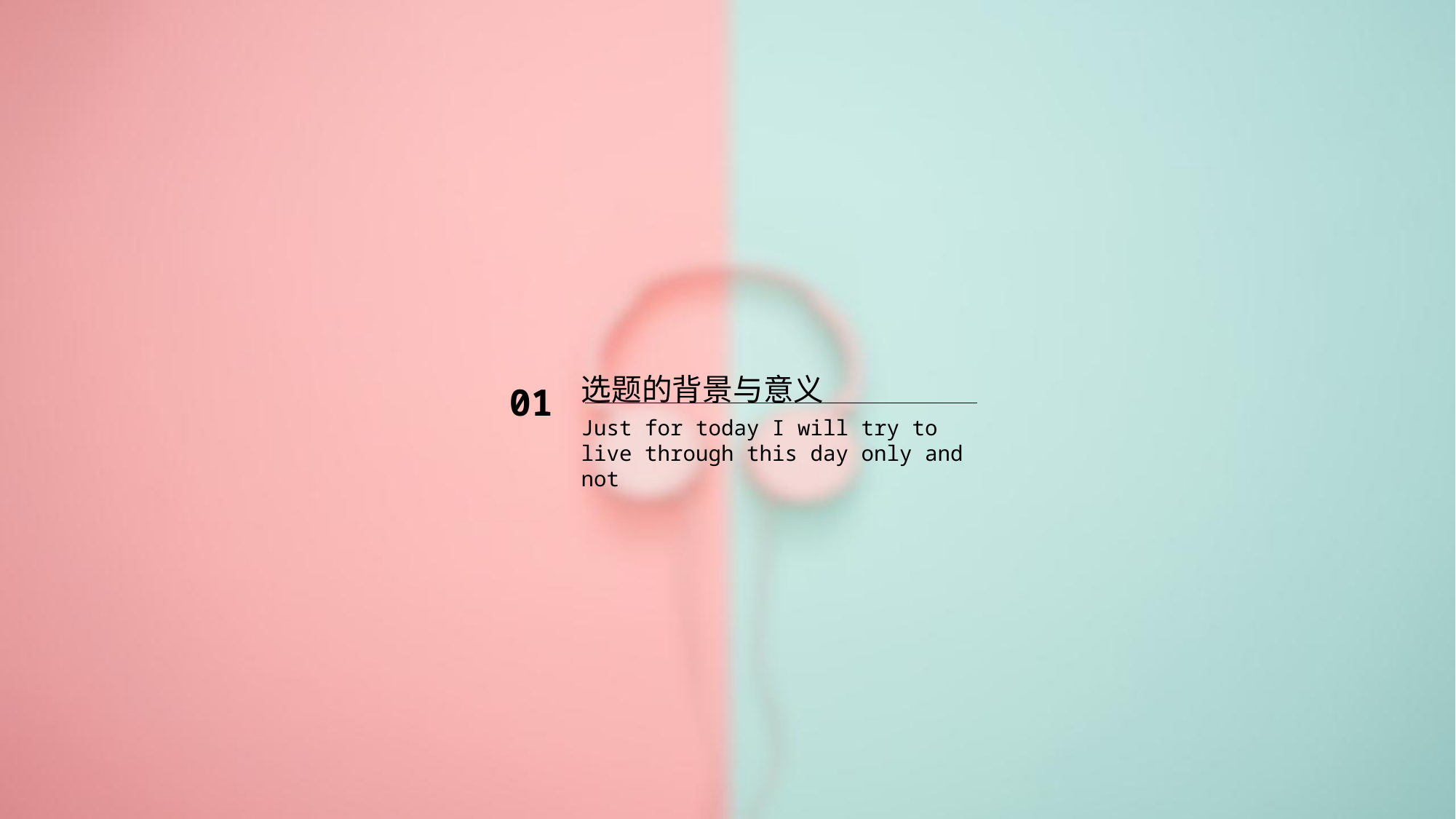

选题的背景与意义
01
Just for today I will try to live through this day only and not